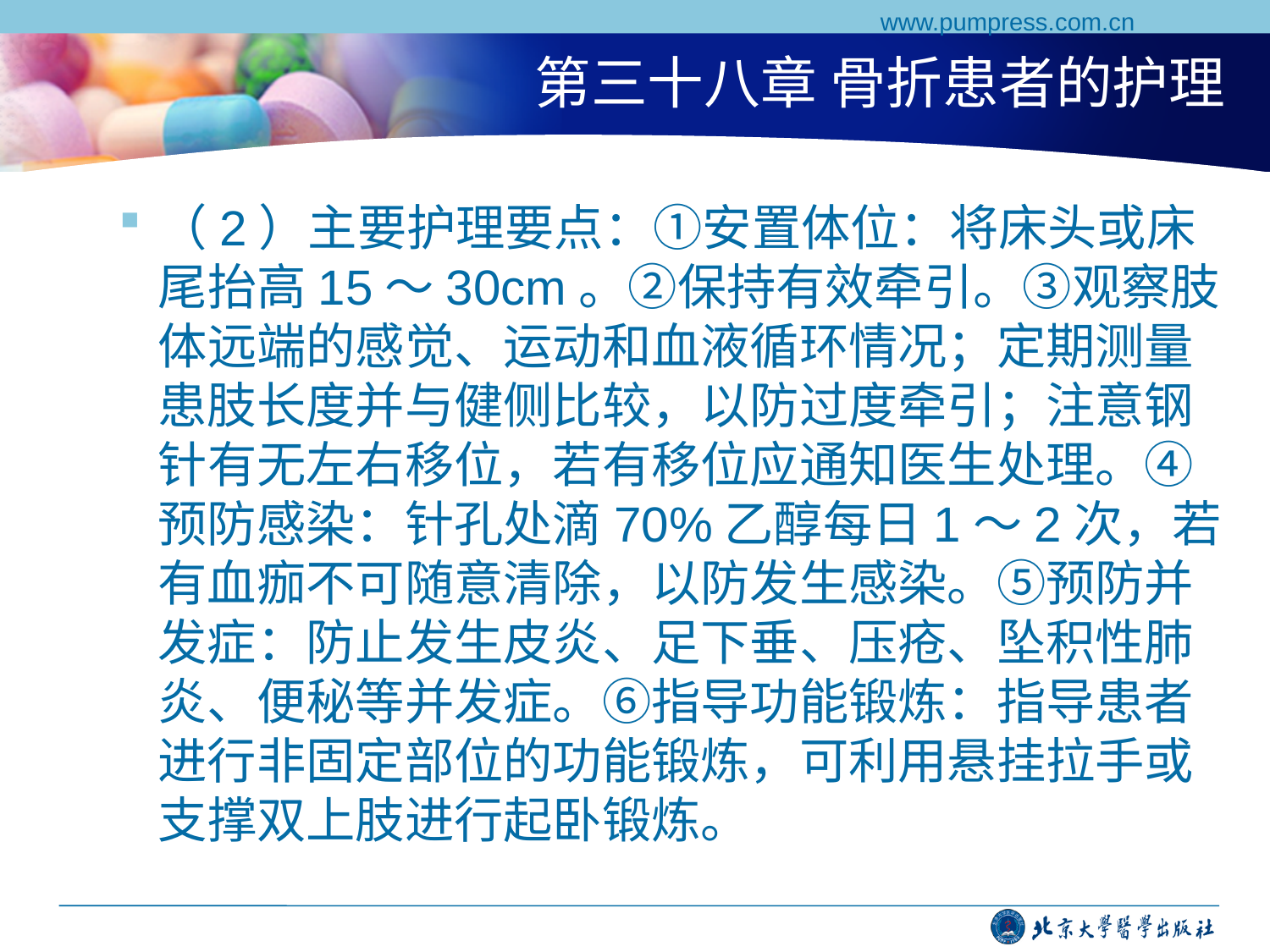

www.pumpress.com.cn
# 第三十八章 骨折患者的护理
（2）主要护理要点：①安置体位：将床头或床尾抬高15～30cm。②保持有效牵引。③观察肢体远端的感觉、运动和血液循环情况；定期测量患肢长度并与健侧比较，以防过度牵引；注意钢针有无左右移位，若有移位应通知医生处理。④预防感染：针孔处滴70%乙醇每日1～2次，若有血痂不可随意清除，以防发生感染。⑤预防并发症：防止发生皮炎、足下垂、压疮、坠积性肺炎、便秘等并发症。⑥指导功能锻炼：指导患者进行非固定部位的功能锻炼，可利用悬挂拉手或支撑双上肢进行起卧锻炼。